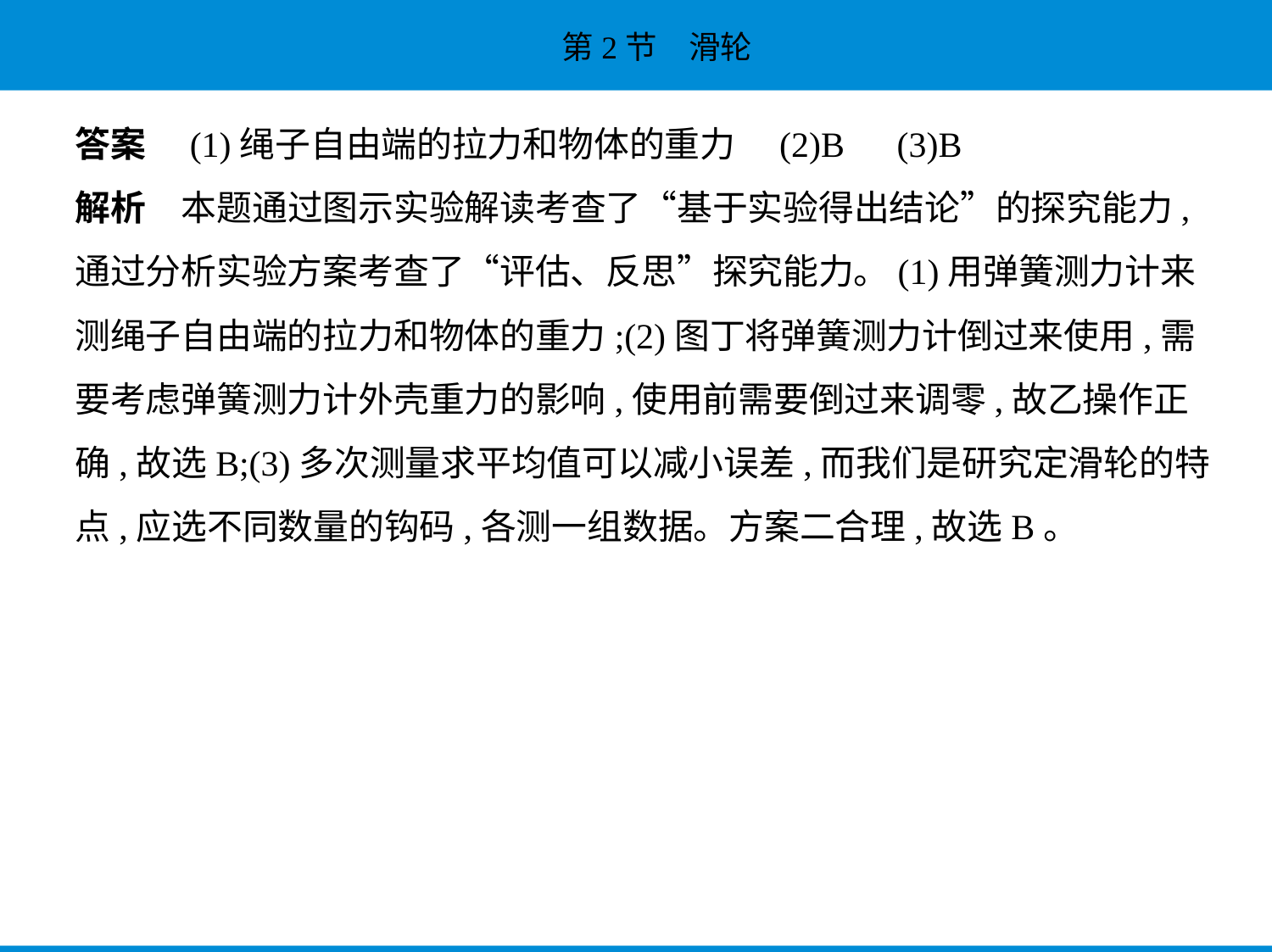

答案　(1)绳子自由端的拉力和物体的重力　(2)B　(3)B
解析　本题通过图示实验解读考查了“基于实验得出结论”的探究能力,
通过分析实验方案考查了“评估、反思”探究能力。(1)用弹簧测力计来
测绳子自由端的拉力和物体的重力;(2)图丁将弹簧测力计倒过来使用,需
要考虑弹簧测力计外壳重力的影响,使用前需要倒过来调零,故乙操作正
确,故选B;(3)多次测量求平均值可以减小误差,而我们是研究定滑轮的特
点,应选不同数量的钩码,各测一组数据。方案二合理,故选B。